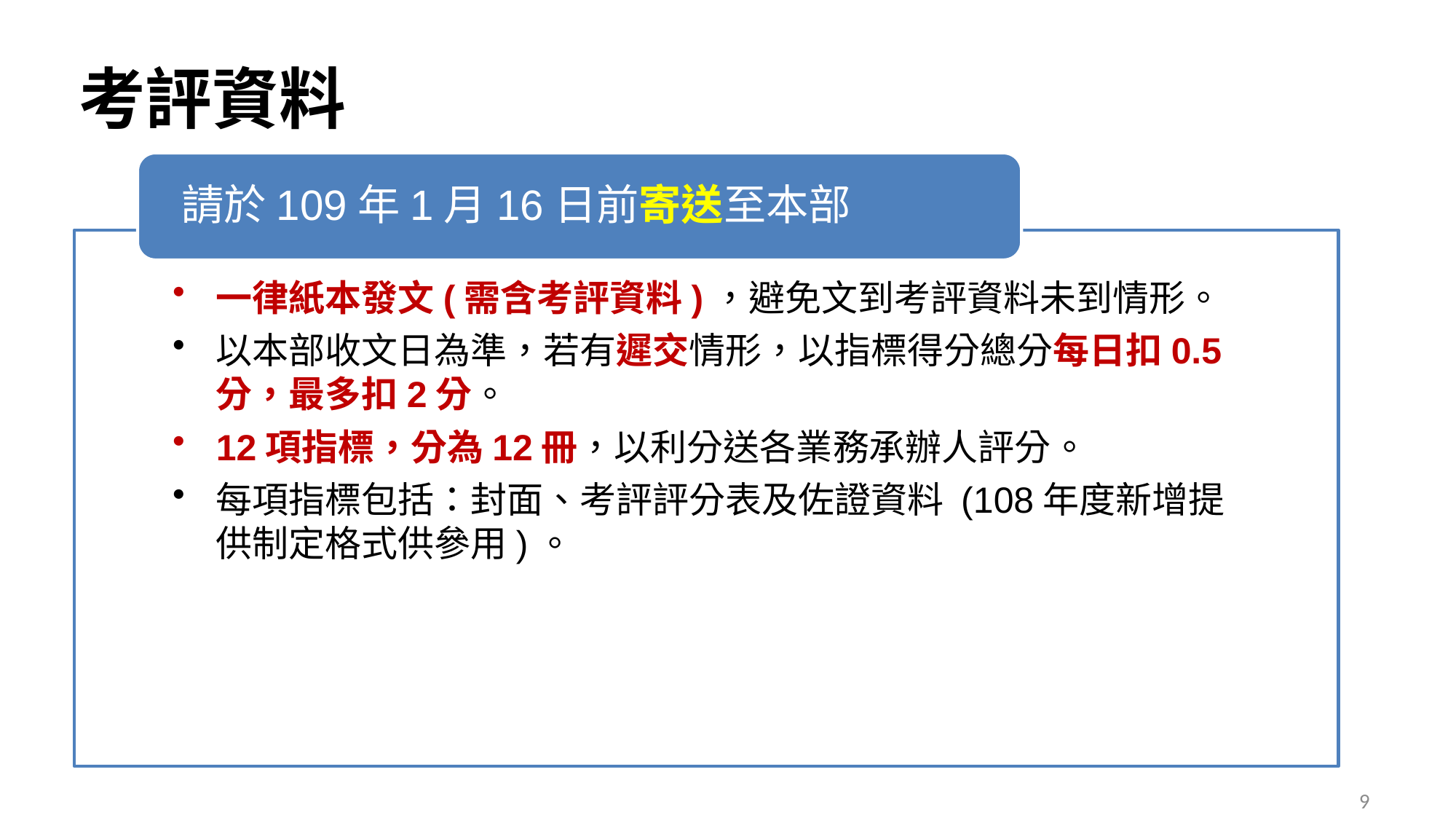

# 考評資料
一律紙本發文(需含考評資料)，避免文到考評資料未到情形。
以本部收文日為準，若有遲交情形，以指標得分總分每日扣0.5分，最多扣2分。
12項指標，分為12冊，以利分送各業務承辦人評分。
每項指標包括：封面、考評評分表及佐證資料 (108年度新增提供制定格式供參用)。

請於109年1月16日前寄送至本部
9